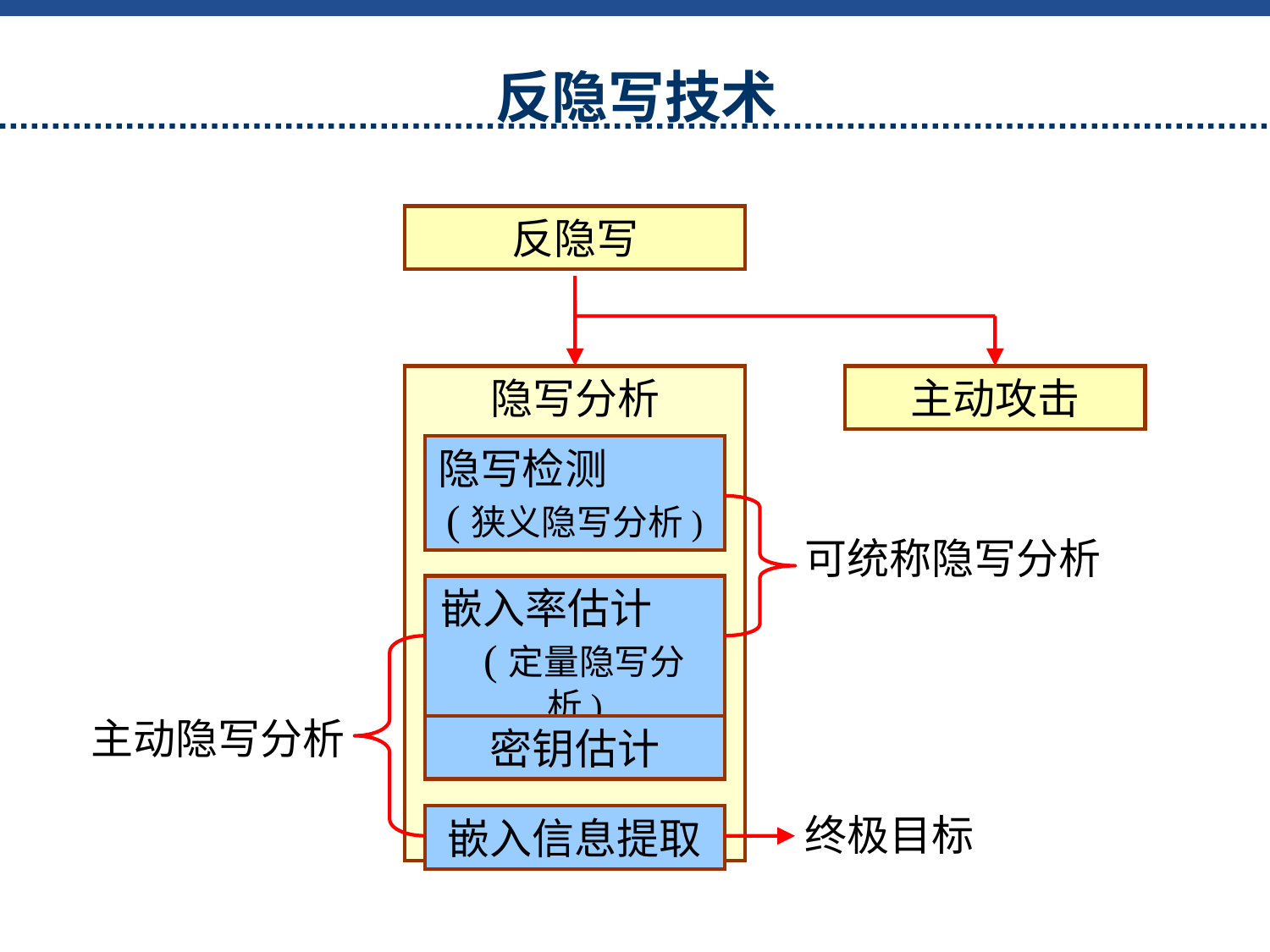

# 反隐写技术
反隐写

隐写分析

主动攻击
隐写检测            (狭义隐写分析)

可统称隐写分析
嵌入率估计        (定量隐写分析)

主动隐写分析
密钥估计
终极目标
嵌入信息提取